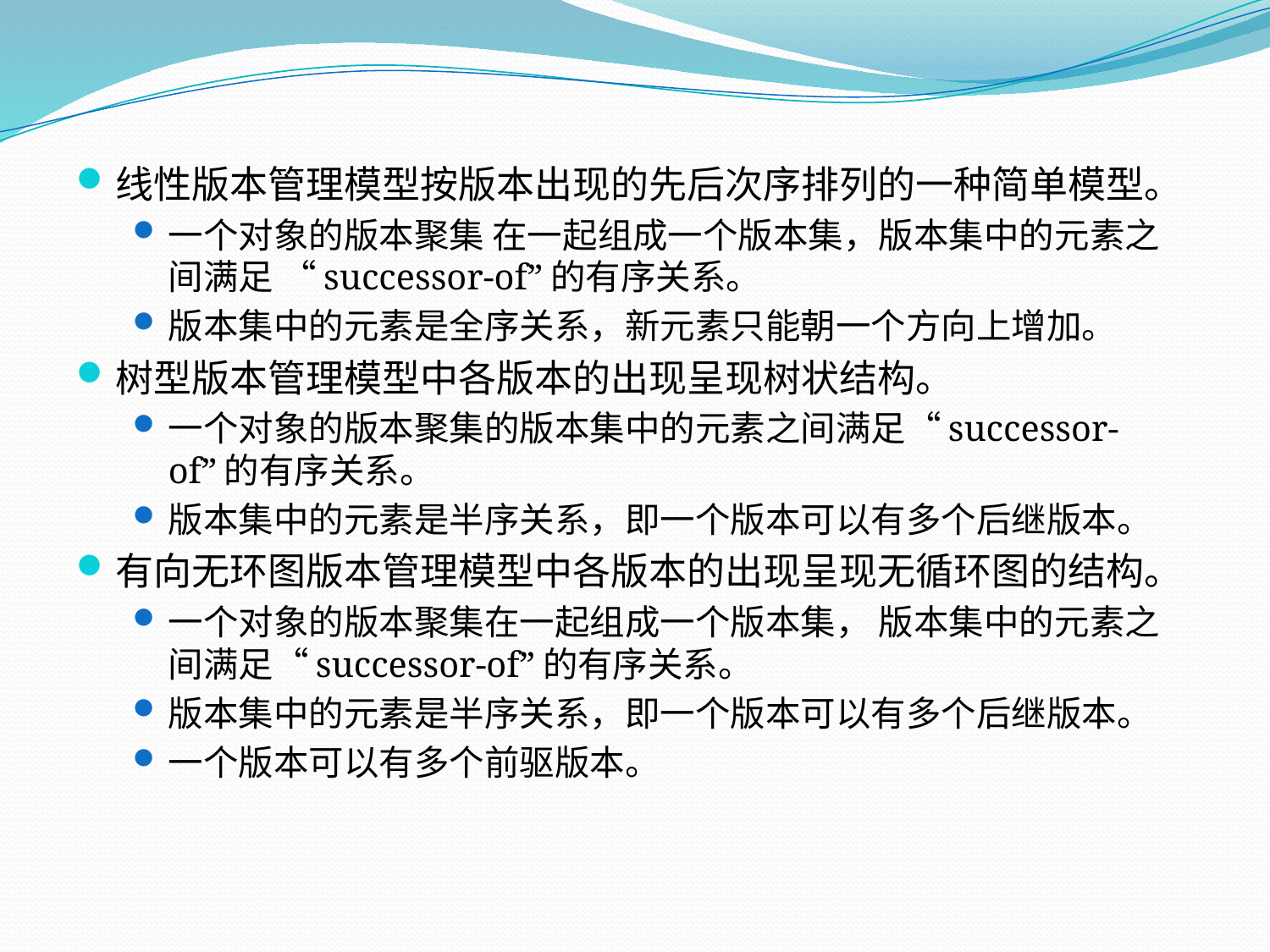

线性版本管理模型按版本出现的先后次序排列的一种简单模型。
一个对象的版本聚集 在一起组成一个版本集，版本集中的元素之间满足 “successor-of”的有序关系。
版本集中的元素是全序关系，新元素只能朝一个方向上增加。
树型版本管理模型中各版本的出现呈现树状结构。
一个对象的版本聚集的版本集中的元素之间满足“successor-of”的有序关系。
版本集中的元素是半序关系，即一个版本可以有多个后继版本。
有向无环图版本管理模型中各版本的出现呈现无循环图的结构。
一个对象的版本聚集在一起组成一个版本集， 版本集中的元素之间满足“successor-of”的有序关系。
版本集中的元素是半序关系，即一个版本可以有多个后继版本。
一个版本可以有多个前驱版本。